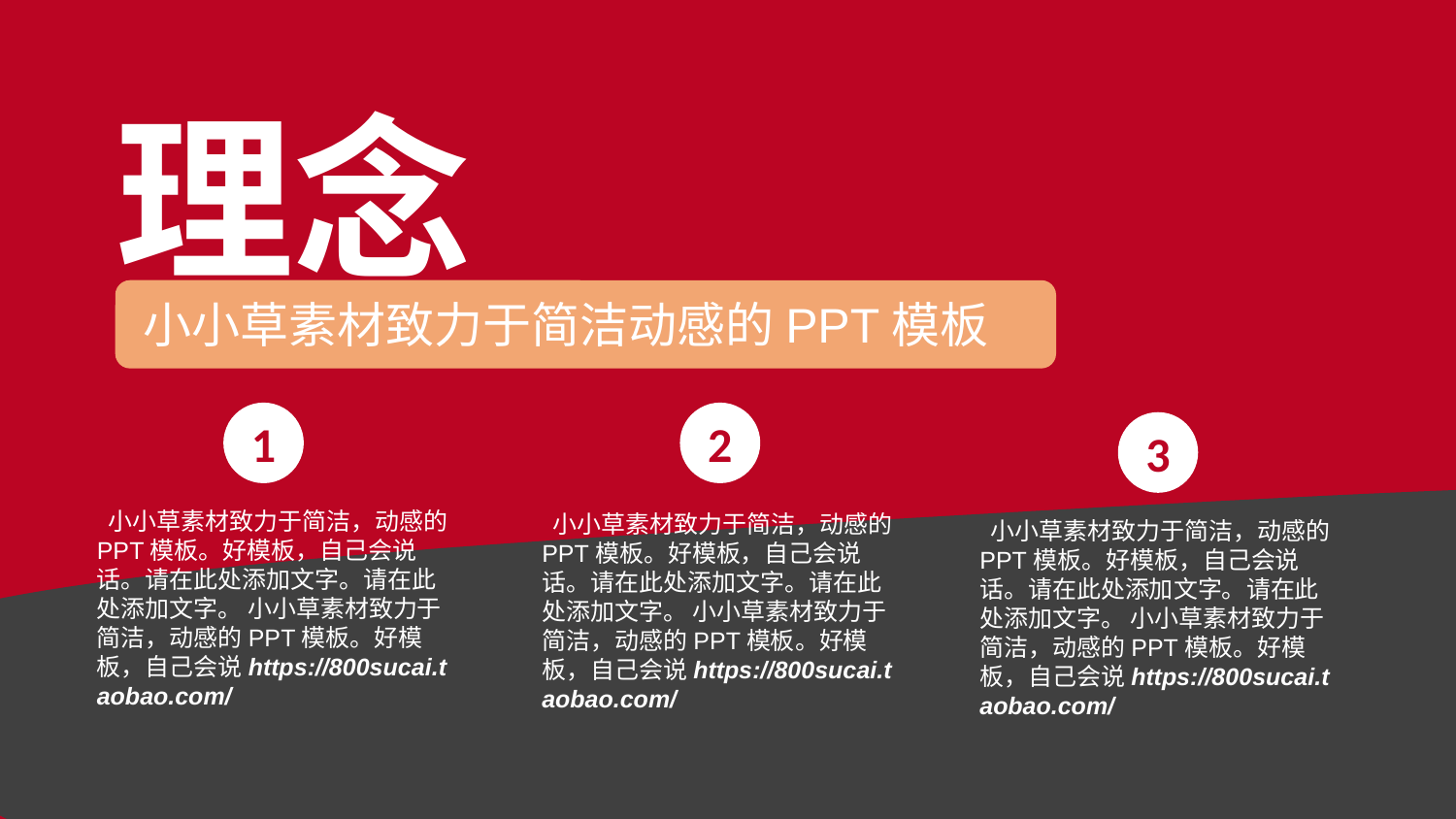

理念

小小草素材致力于简洁动感的PPT模板
1
2
3

 小小草素材致力于简洁，动感的PPT模板。好模板，自己会说话。请在此处添加文字。请在此处添加文字。 小小草素材致力于简洁，动感的PPT模板。好模板，自己会说https://800sucai.taobao.com/
 小小草素材致力于简洁，动感的PPT模板。好模板，自己会说话。请在此处添加文字。请在此处添加文字。 小小草素材致力于简洁，动感的PPT模板。好模板，自己会说https://800sucai.taobao.com/
 小小草素材致力于简洁，动感的PPT模板。好模板，自己会说话。请在此处添加文字。请在此处添加文字。 小小草素材致力于简洁，动感的PPT模板。好模板，自己会说https://800sucai.taobao.com/